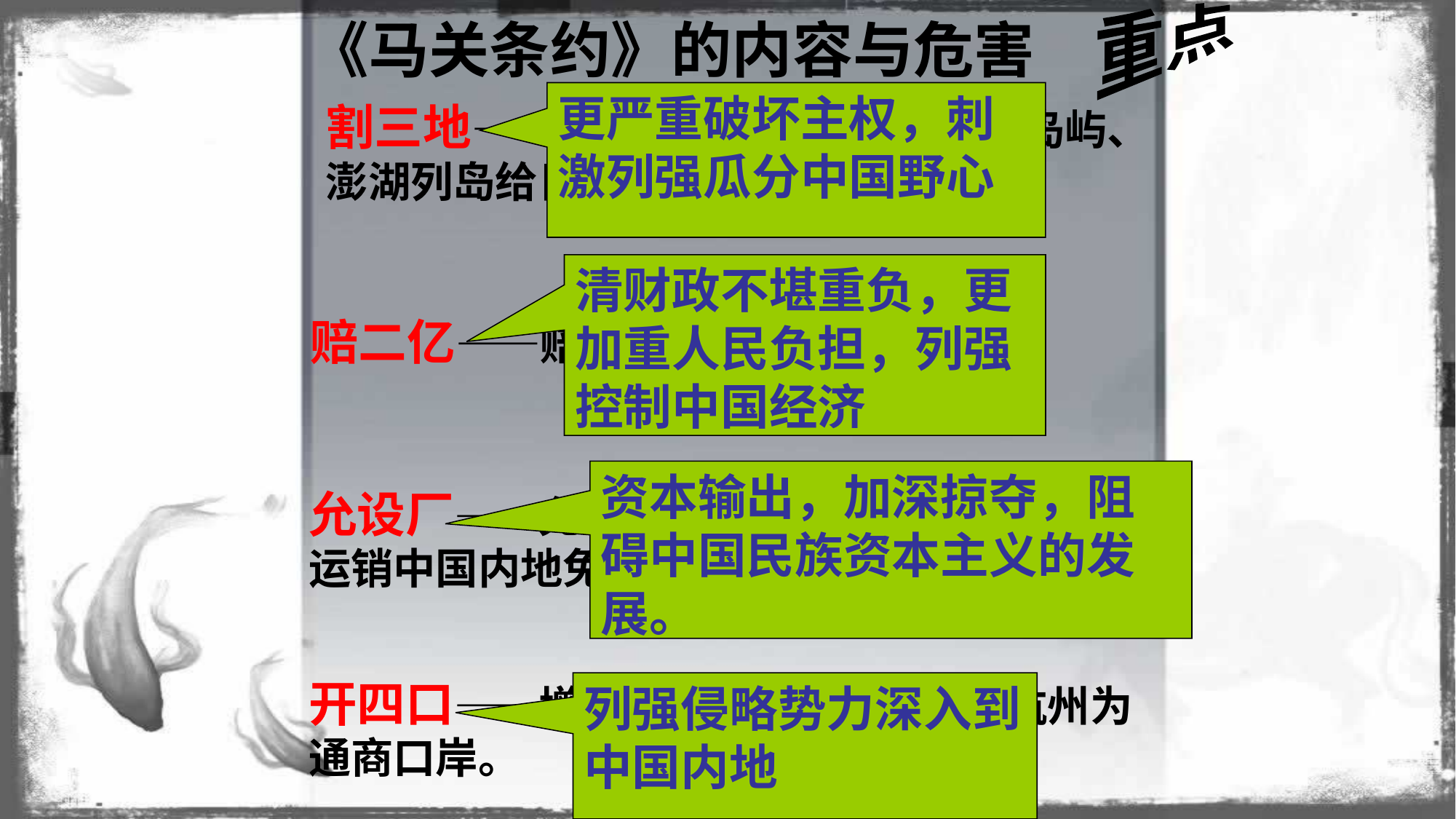

重点
# 《马关条约》的内容与危害
更严重破坏主权，刺激列强瓜分中国野心
割三地——割辽东半岛、台湾及附属岛屿、澎湖列岛给日本

清财政不堪重负，更加重人民负担，列强控制中国经济
赔二亿——赔偿日本军费白银二亿两

资本输出，加深掠夺，阻碍中国民族资本主义的发展。
允设厂——允许日本在中国开设工厂（产品运销中国内地免收内地税）
开四口——增辟沙市、重庆、苏州、杭州为    通商口岸。
列强侵略势力深入到中国内地